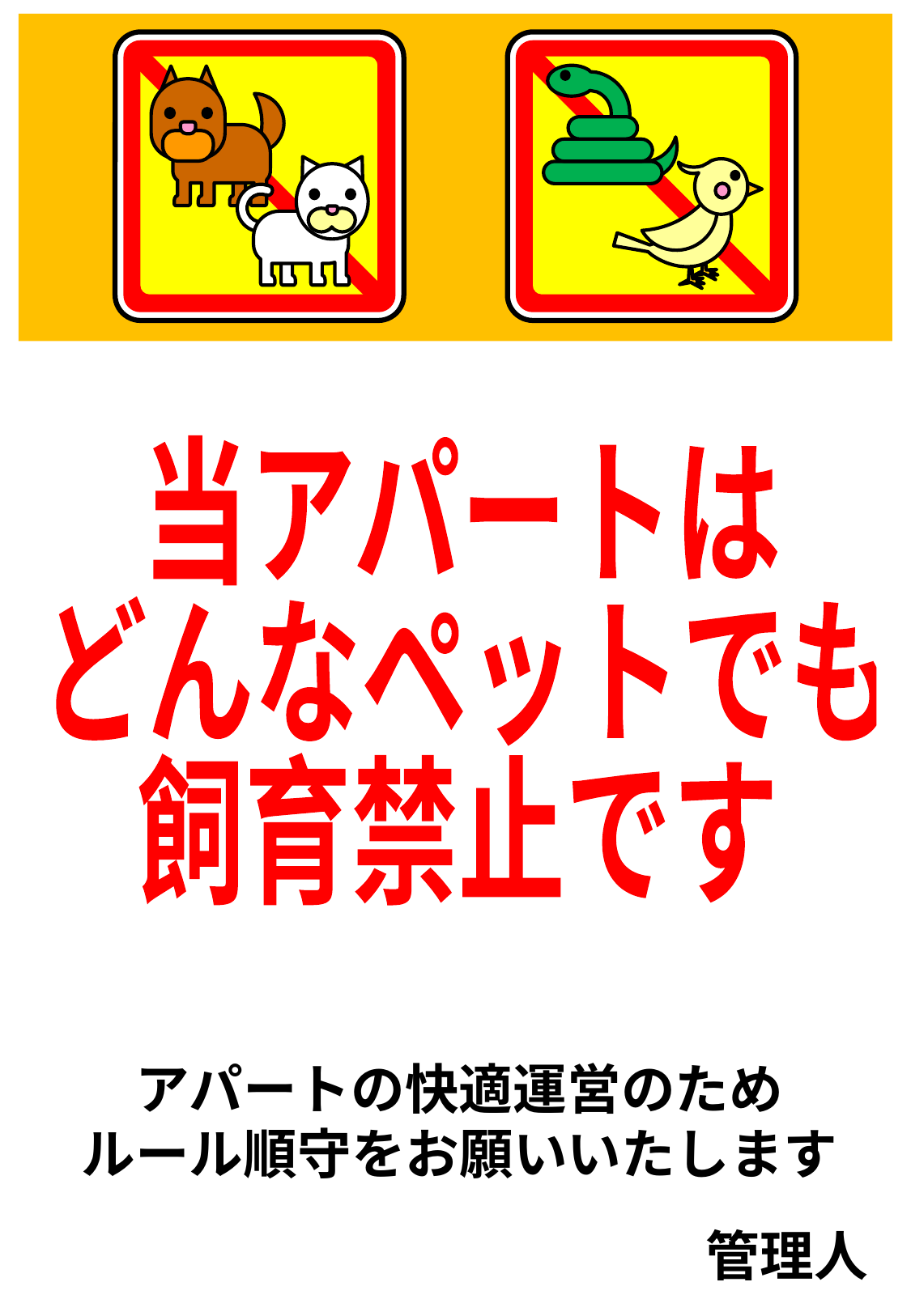

当アパートは
どんなペットでも
飼育禁止です
アパートの快適運営のため
ルール順守をお願いいたします
管理人